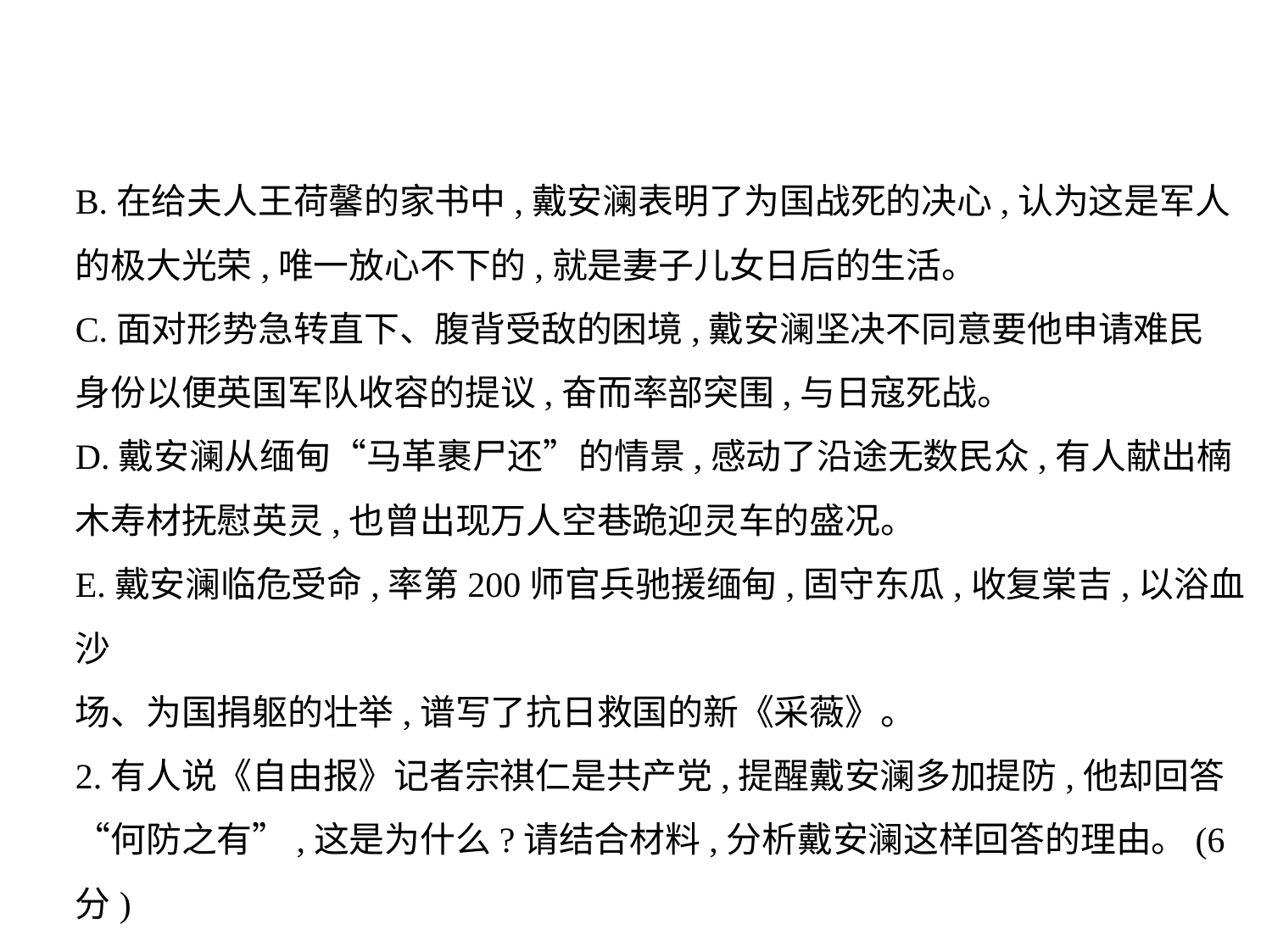

B.在给夫人王荷馨的家书中,戴安澜表明了为国战死的决心,认为这是军人
的极大光荣,唯一放心不下的,就是妻子儿女日后的生活。
C.面对形势急转直下、腹背受敌的困境,戴安澜坚决不同意要他申请难民
身份以便英国军队收容的提议,奋而率部突围,与日寇死战。
D.戴安澜从缅甸“马革裹尸还”的情景,感动了沿途无数民众,有人献出楠
木寿材抚慰英灵,也曾出现万人空巷跪迎灵车的盛况。
E.戴安澜临危受命,率第200师官兵驰援缅甸,固守东瓜,收复棠吉,以浴血沙
场、为国捐躯的壮举,谱写了抗日救国的新《采薇》。
2.有人说《自由报》记者宗祺仁是共产党,提醒戴安澜多加提防,他却回答
“何防之有”,这是为什么?请结合材料,分析戴安澜这样回答的理由。(6分)